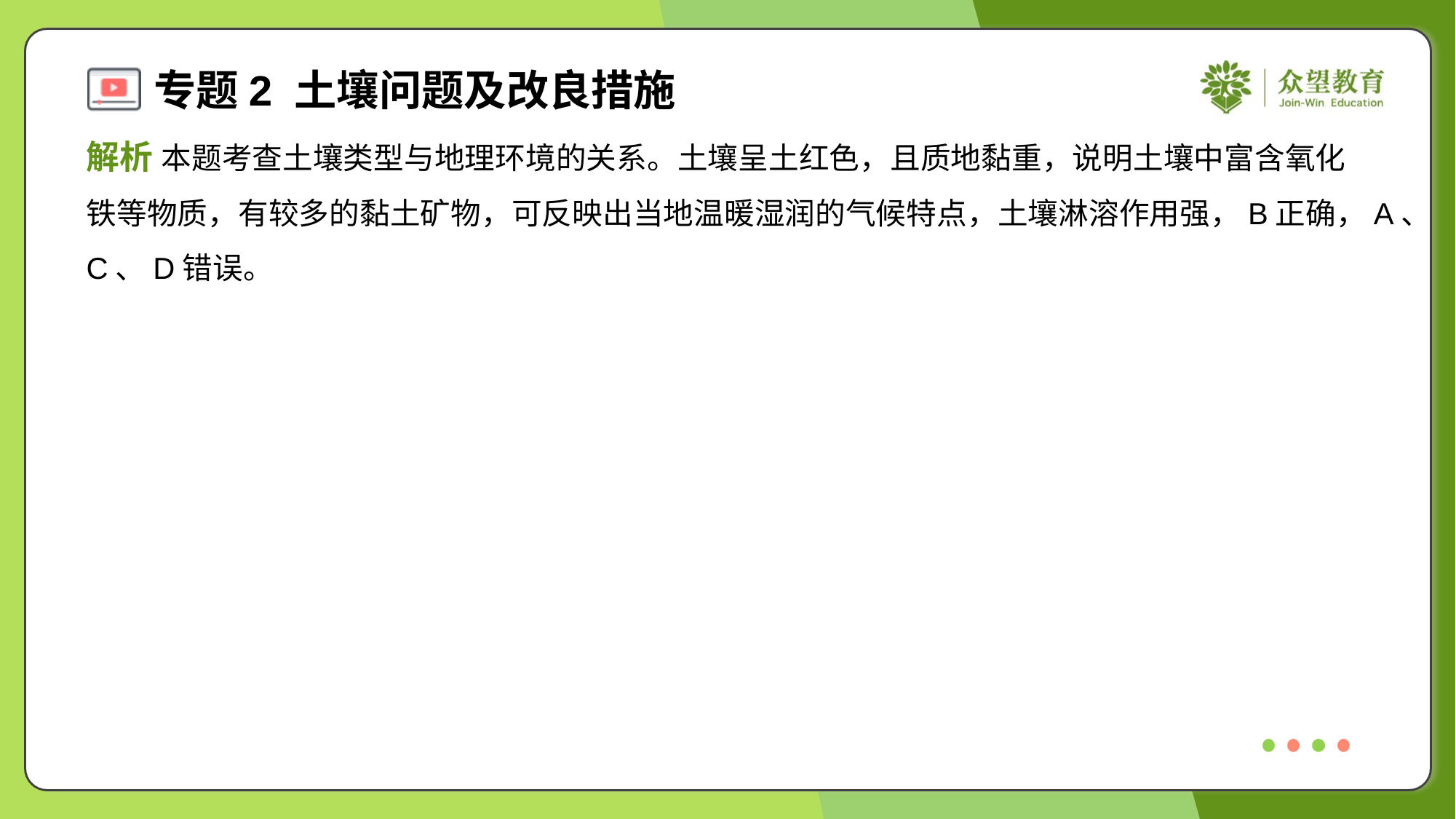

解析 本题考查土壤类型与地理环境的关系。土壤呈土红色，且质地黏重，说明土壤中富含氧化
铁等物质，有较多的黏土矿物，可反映出当地温暖湿润的气候特点，土壤淋溶作用强，B正确，A、
C、D错误。